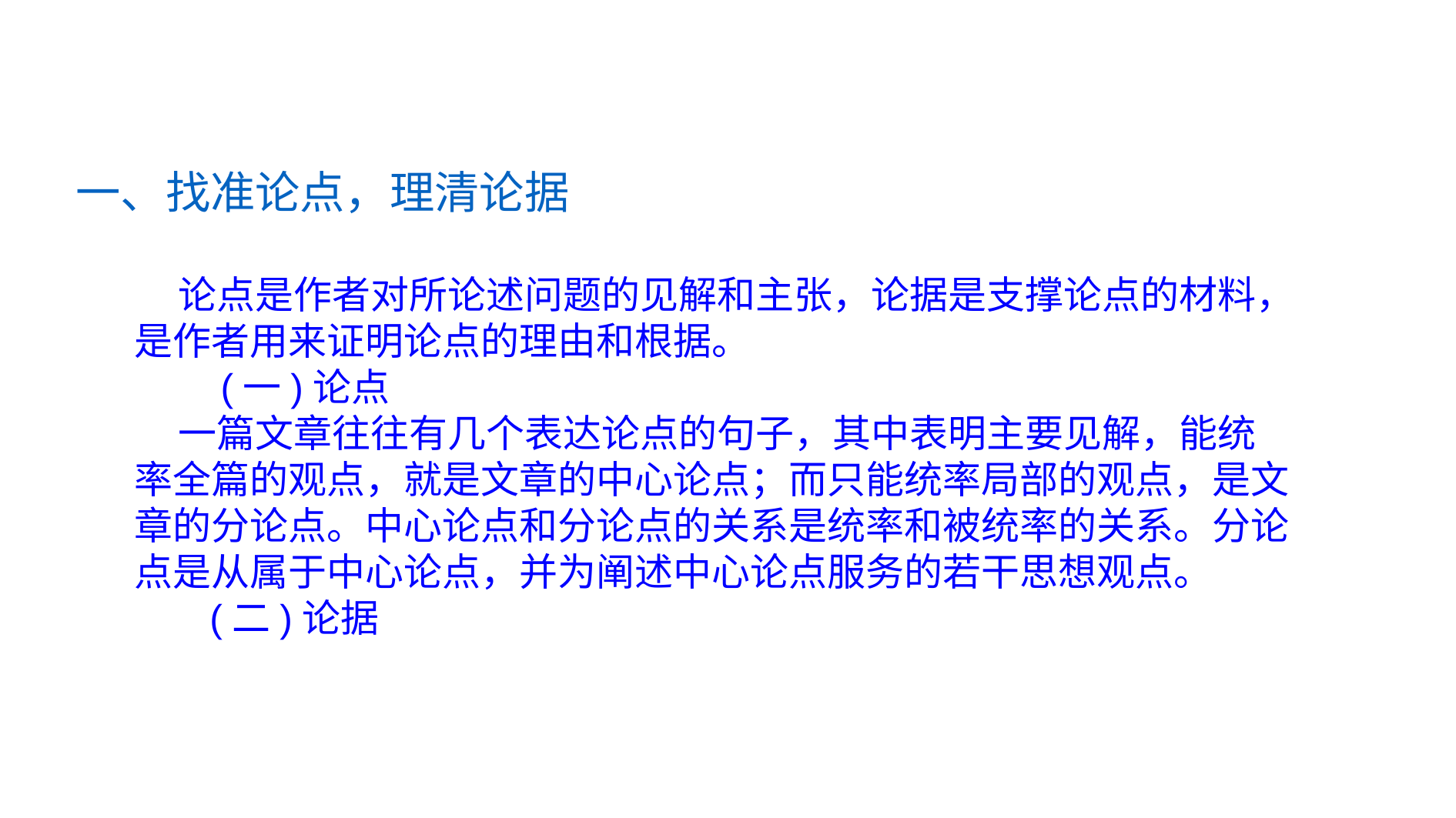

一、找准论点，理清论据
    论点是作者对所论述问题的见解和主张，论据是支撑论点的材料，是作者用来证明论点的理由和根据。
        (一)论点
    一篇文章往往有几个表达论点的句子，其中表明主要见解，能统率全篇的观点，就是文章的中心论点；而只能统率局部的观点，是文章的分论点。中心论点和分论点的关系是统率和被统率的关系。分论点是从属于中心论点，并为阐述中心论点服务的若干思想观点。
       (二)论据